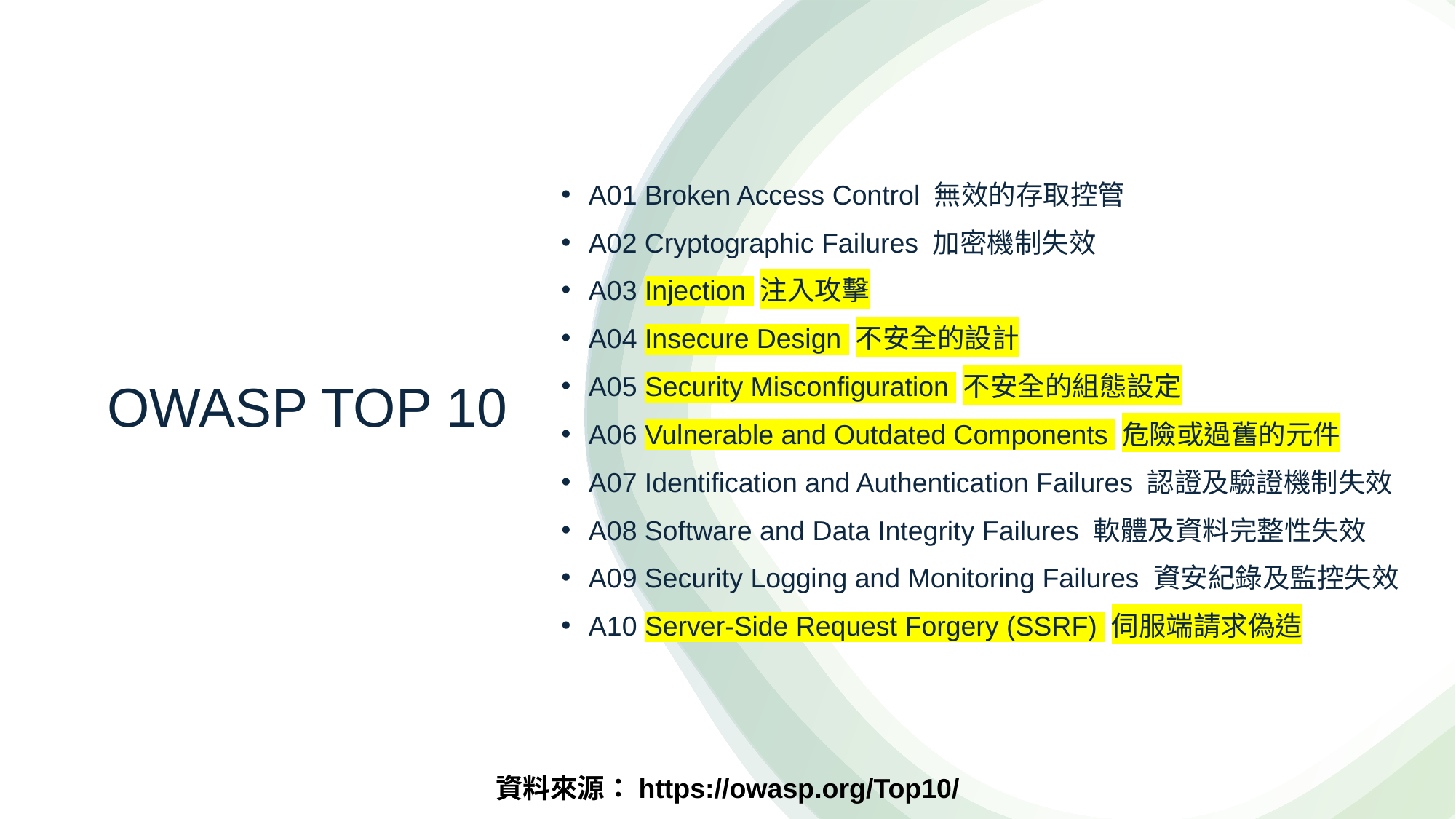

A01 Broken Access Control 無效的存取控管
A02 Cryptographic Failures 加密機制失效
A03 Injection 注入攻擊
A04 Insecure Design 不安全的設計
A05 Security Misconfiguration 不安全的組態設定
A06 Vulnerable and Outdated Components 危險或過舊的元件
A07 Identification and Authentication Failures 認證及驗證機制失效
A08 Software and Data Integrity Failures 軟體及資料完整性失效
A09 Security Logging and Monitoring Failures 資安紀錄及監控失效
A10 Server-Side Request Forgery (SSRF) 伺服端請求偽造
# OWASP TOP 10
資料來源：https://owasp.org/Top10/